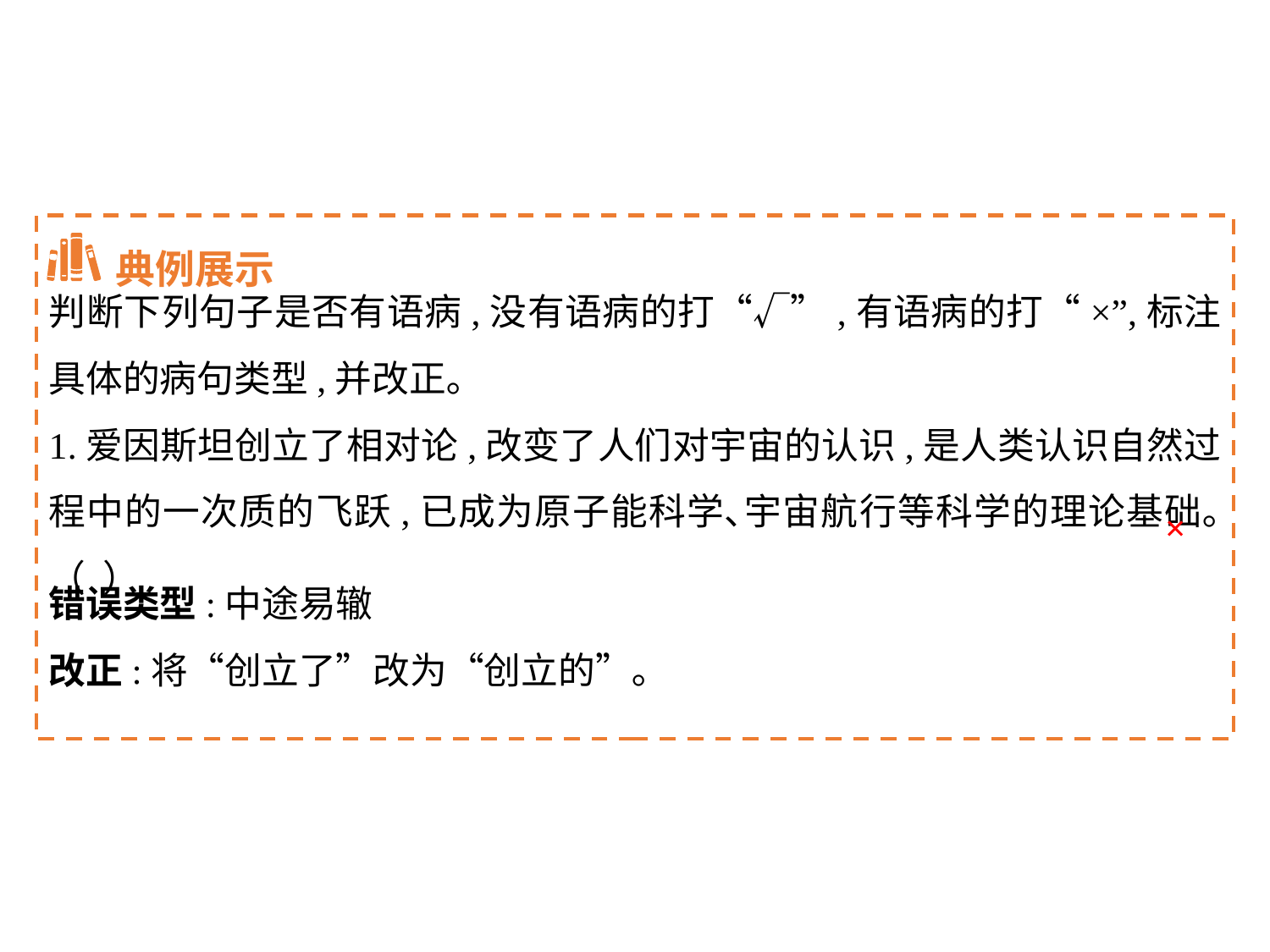

典例展示

判断下列句子是否有语病,没有语病的打“√”,有语病的打“×”,标注具体的病句类型,并改正｡
1.爱因斯坦创立了相对论,改变了人们对宇宙的认识,是人类认识自然过程中的一次质的飞跃,已成为原子能科学､宇宙航行等科学的理论基础｡（  ）

×
错误类型:中途易辙
改正:将“创立了”改为“创立的”｡